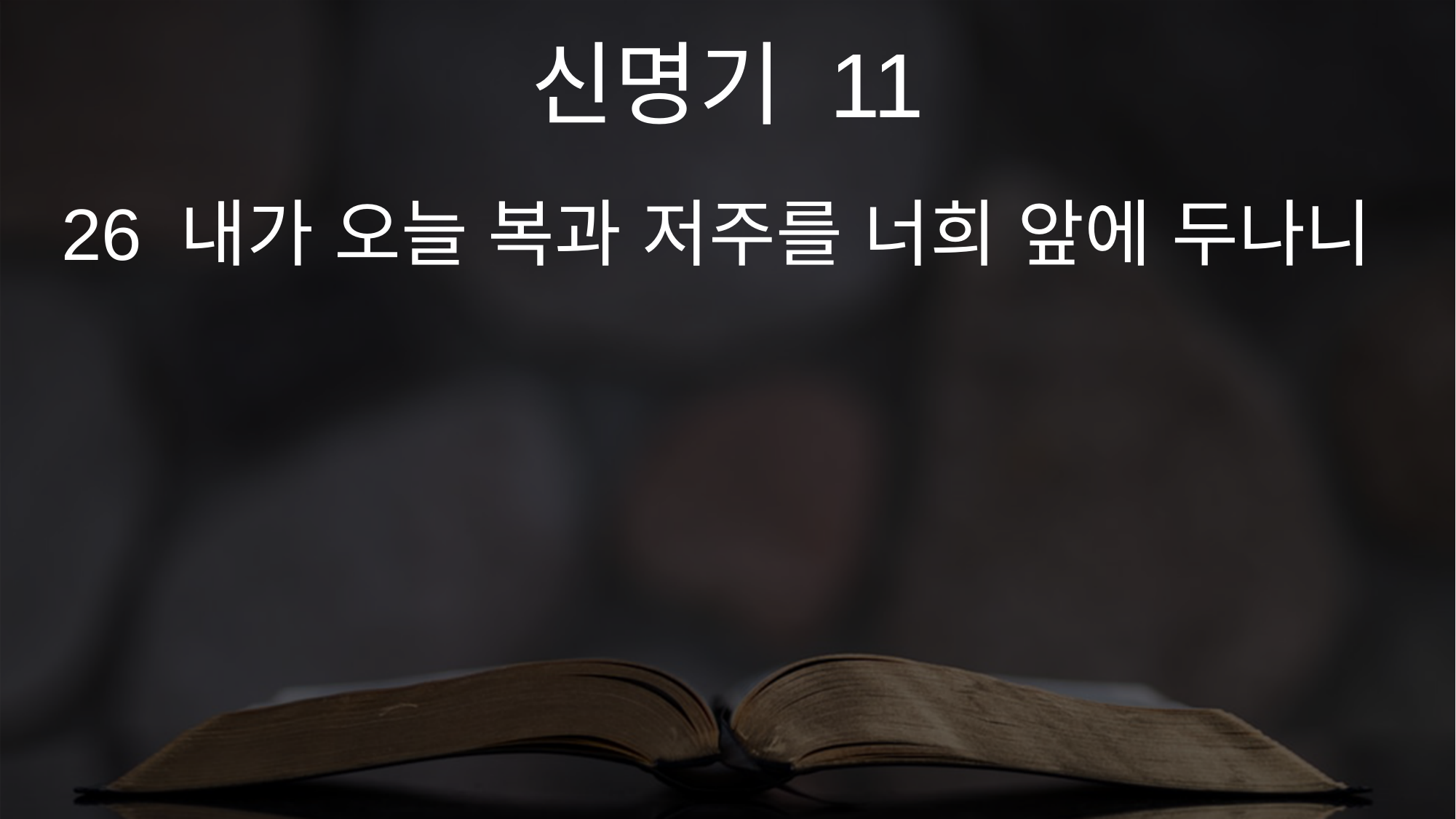

신명기 11
26 내가 오늘 복과 저주를 너희 앞에 두나니